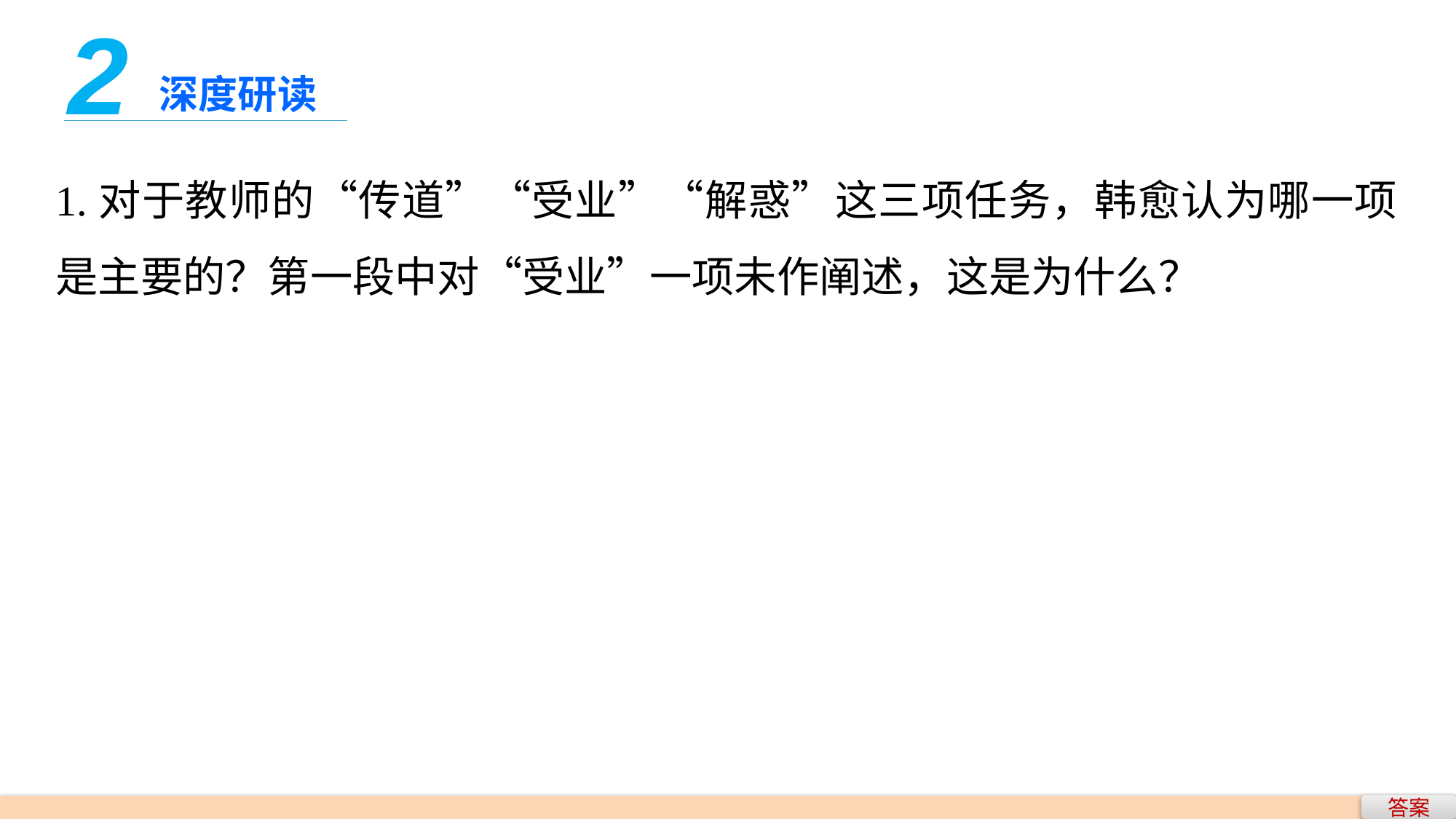

2
深度研读
1.对于教师的“传道”“受业”“解惑”这三项任务，韩愈认为哪一项是主要的？第一段中对“受业”一项未作阐述，这是为什么？
答案